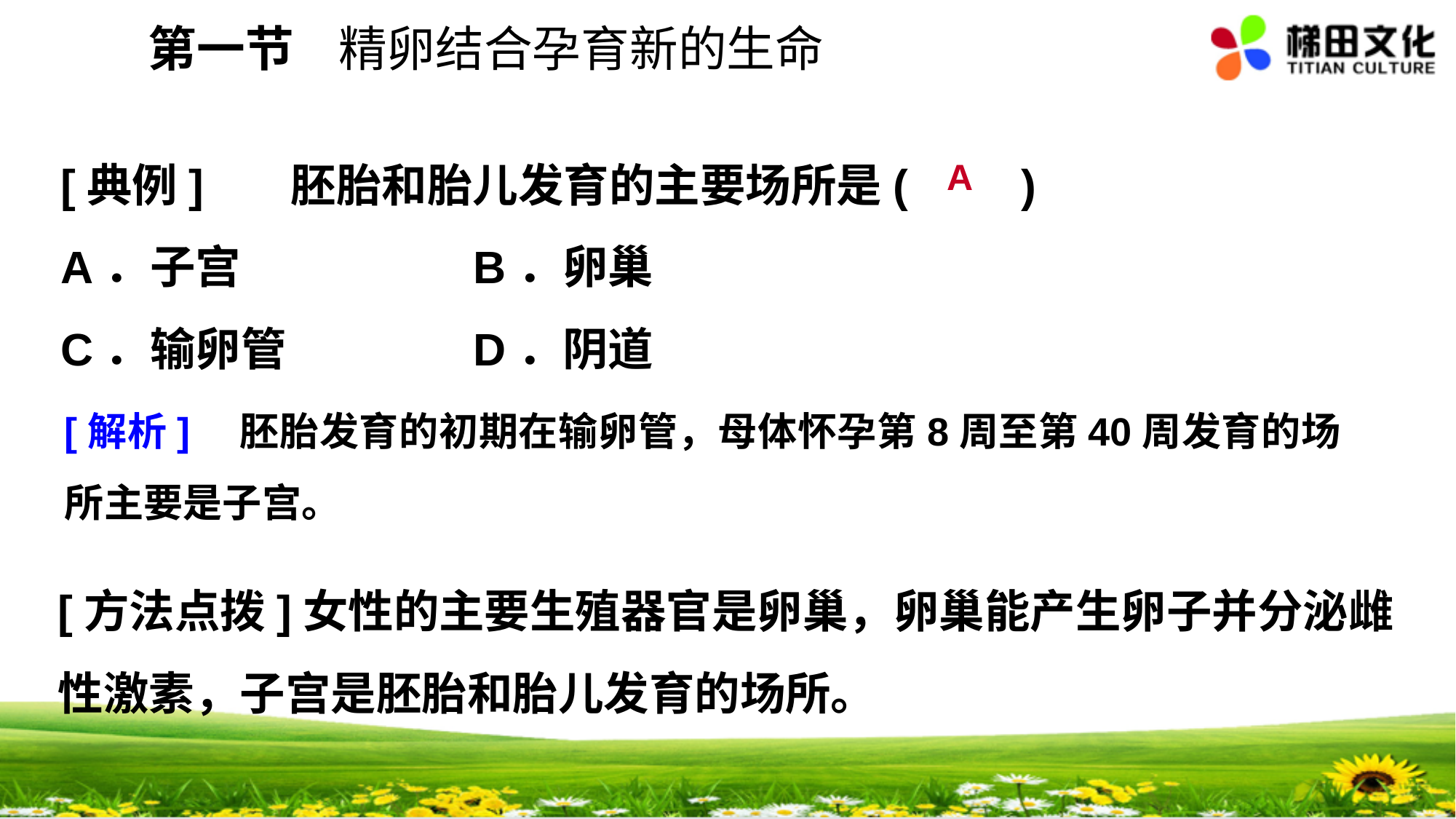

第一节    精卵结合孕育新的生命
[典例]　   胚胎和胎儿发育的主要场所是(　　)
A．子宫　                 B．卵巢
C．输卵管                 D．阴道
A
[解析]　胚胎发育的初期在输卵管，母体怀孕第8周至第40周发育的场所主要是子宫。
[方法点拨]女性的主要生殖器官是卵巢，卵巢能产生卵子并分泌雌性激素，子宫是胚胎和胎儿发育的场所。